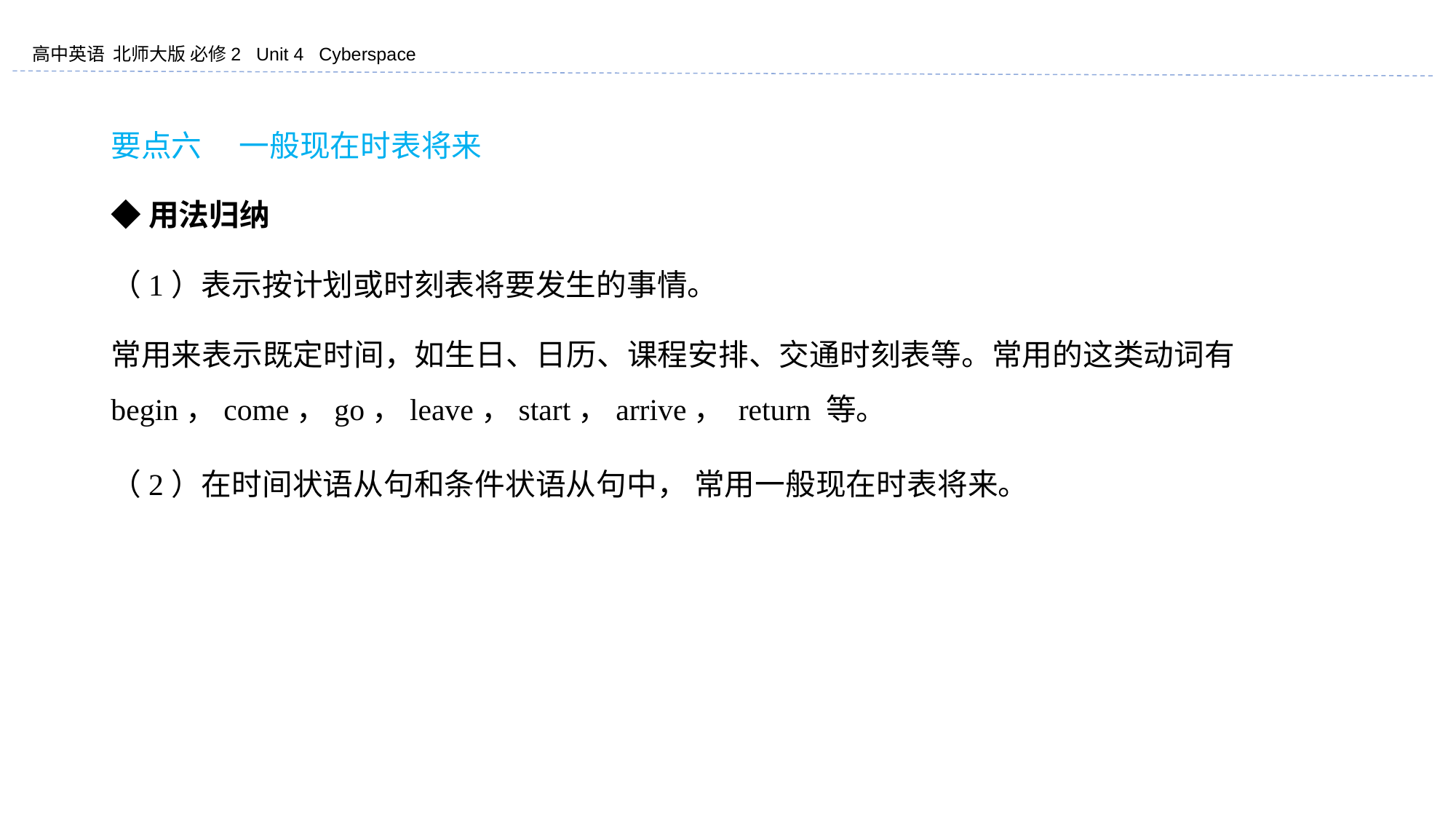

要点六 　一般现在时表将来
◆用法归纳
（1）表示按计划或时刻表将要发生的事情。
常用来表示既定时间，如生日、日历、课程安排、交通时刻表等。常用的这类动词有begin，come，go，leave，start，arrive， return 等。
（2）在时间状语从句和条件状语从句中， 常用一般现在时表将来。